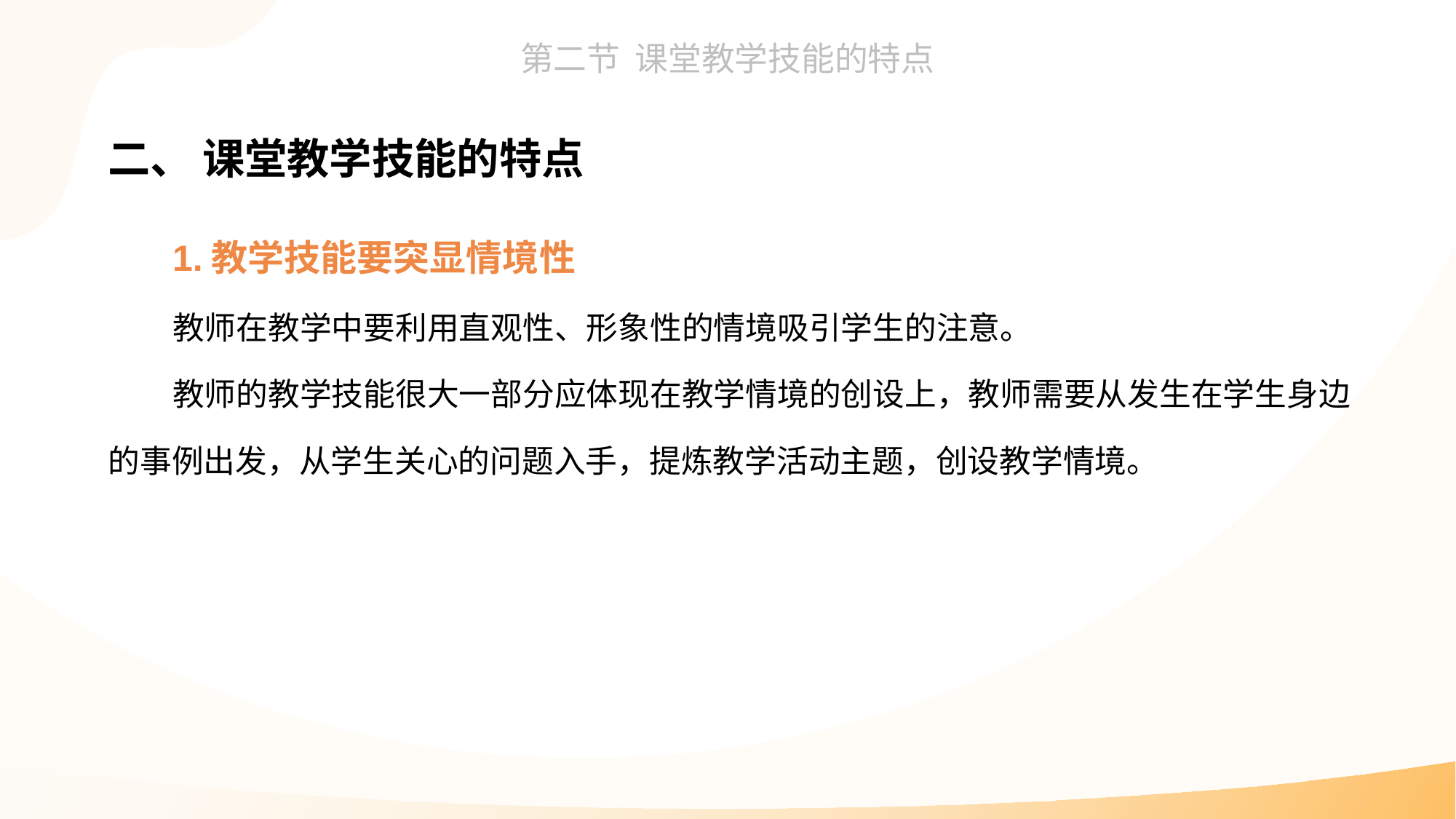

二、 课堂教学技能的特点
1.教学技能要突显情境性
教师在教学中要利用直观性、形象性的情境吸引学生的注意。
教师的教学技能很大一部分应体现在教学情境的创设上，教师需要从发生在学生身边的事例出发，从学生关心的问题入手，提炼教学活动主题，创设教学情境。